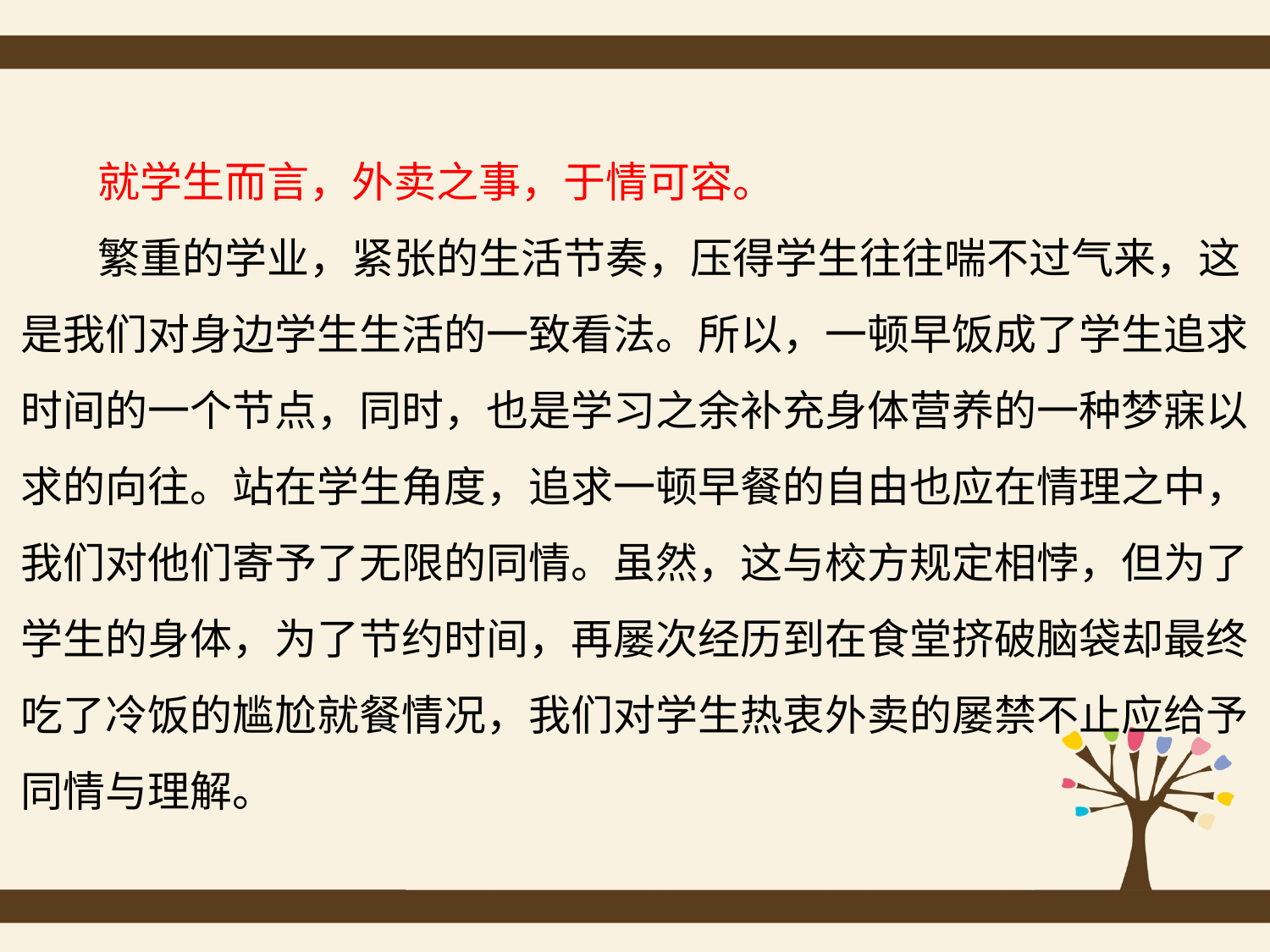

就学生而言，外卖之事，于情可容。
       繁重的学业，紧张的生活节奏，压得学生往往喘不过气来，这是我们对身边学生生活的一致看法。所以，一顿早饭成了学生追求时间的一个节点，同时，也是学习之余补充身体营养的一种梦寐以求的向往。站在学生角度，追求一顿早餐的自由也应在情理之中，我们对他们寄予了无限的同情。虽然，这与校方规定相悖，但为了学生的身体，为了节约时间，再屡次经历到在食堂挤破脑袋却最终吃了冷饭的尴尬就餐情况，我们对学生热衷外卖的屡禁不止应给予同情与理解。